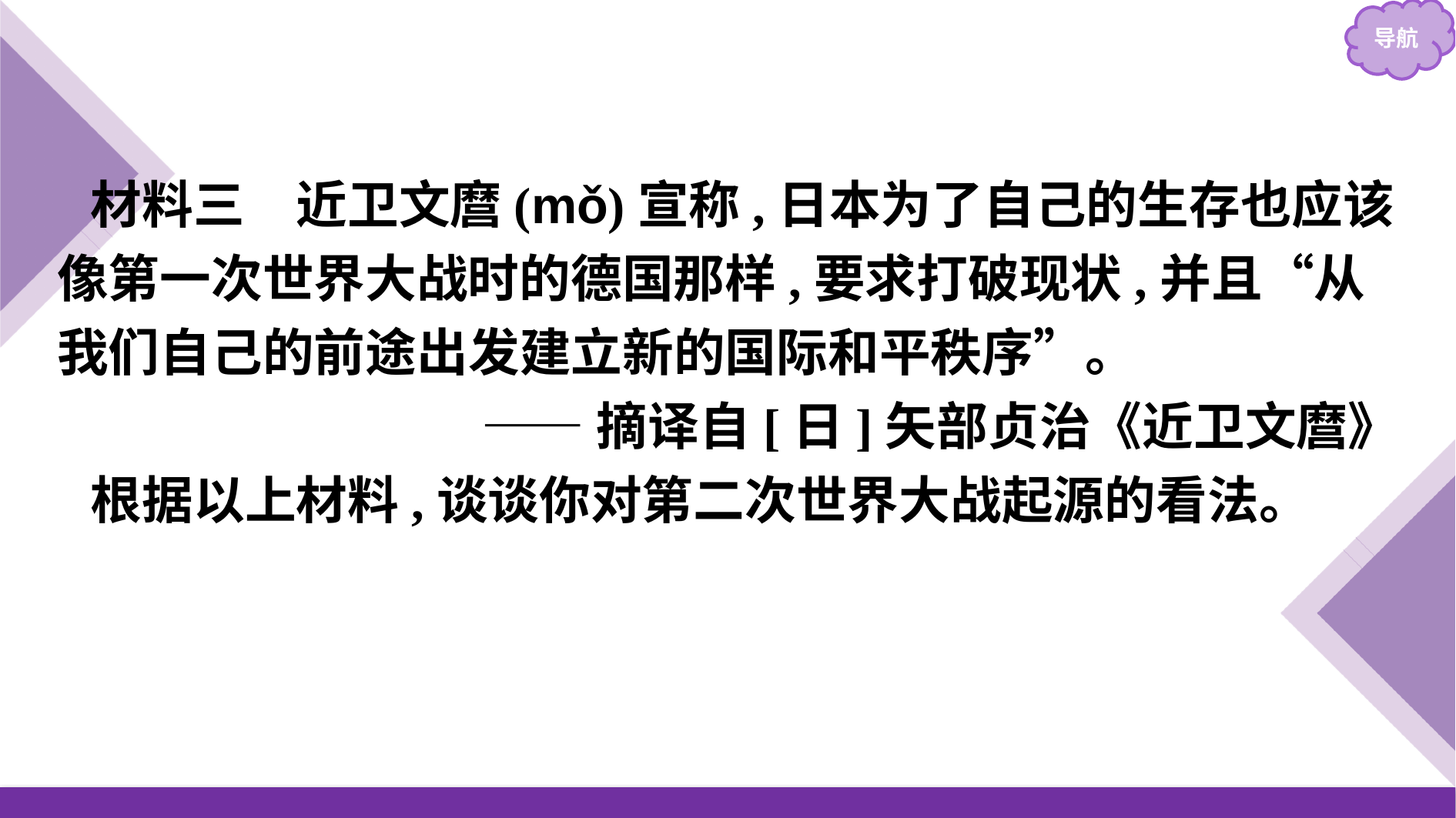

材料三　近卫文麿(mǒ)宣称,日本为了自己的生存也应该像第一次世界大战时的德国那样,要求打破现状,并且“从我们自己的前途出发建立新的国际和平秩序”。
——摘译自[日]矢部贞治《近卫文麿》
根据以上材料,谈谈你对第二次世界大战起源的看法。